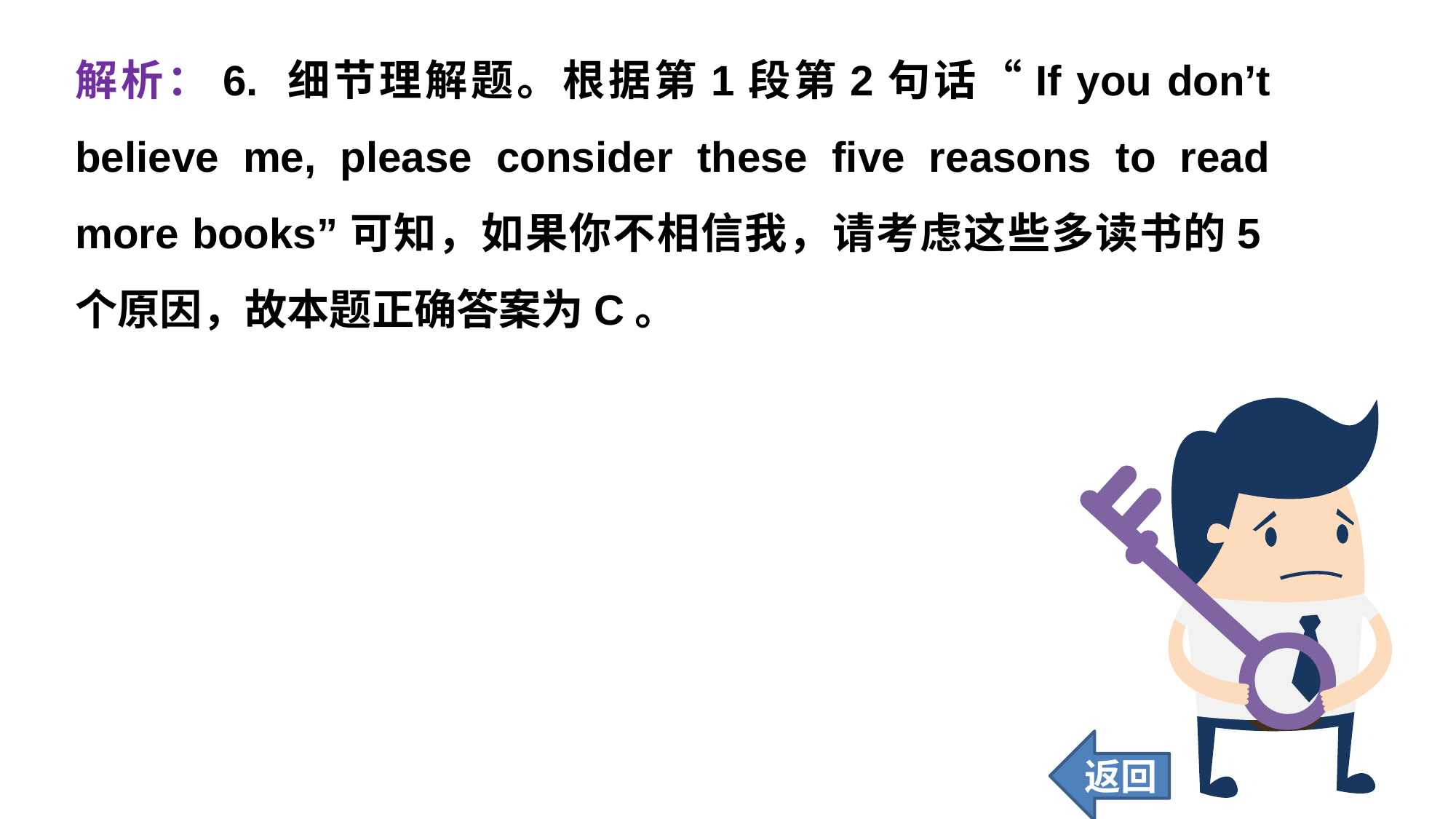

解析：6. 细节理解题。根据第1段第2句话“If you don’t believe me, please consider these five reasons to read more books”可知，如果你不相信我，请考虑这些多读书的5个原因，故本题正确答案为C。

返回
76